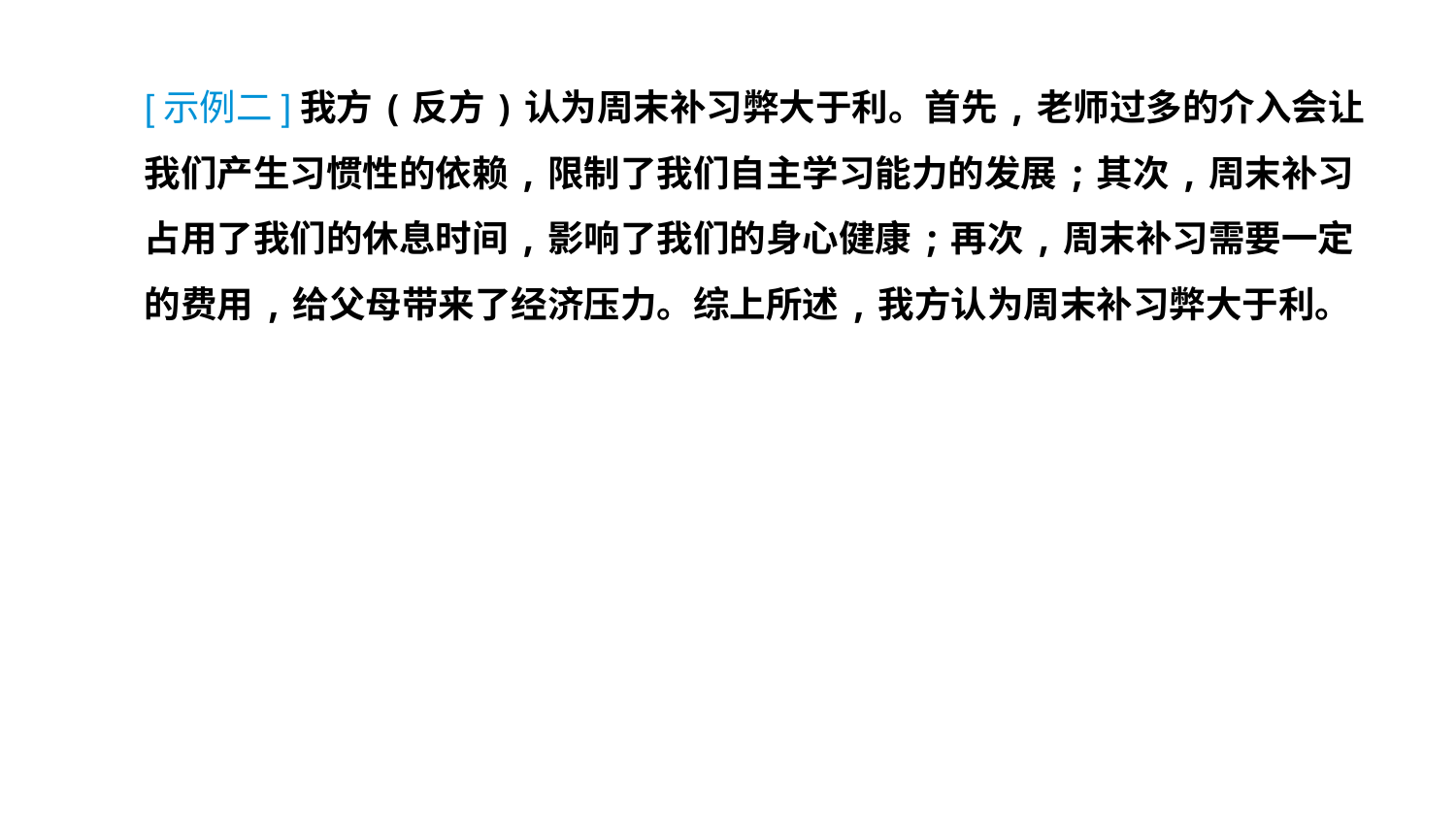

[示例二]我方(反方)认为周末补习弊大于利。首先,老师过多的介入会让我们产生习惯性的依赖,限制了我们自主学习能力的发展;其次,周末补习占用了我们的休息时间,影响了我们的身心健康;再次,周末补习需要一定的费用,给父母带来了经济压力。综上所述,我方认为周末补习弊大于利。